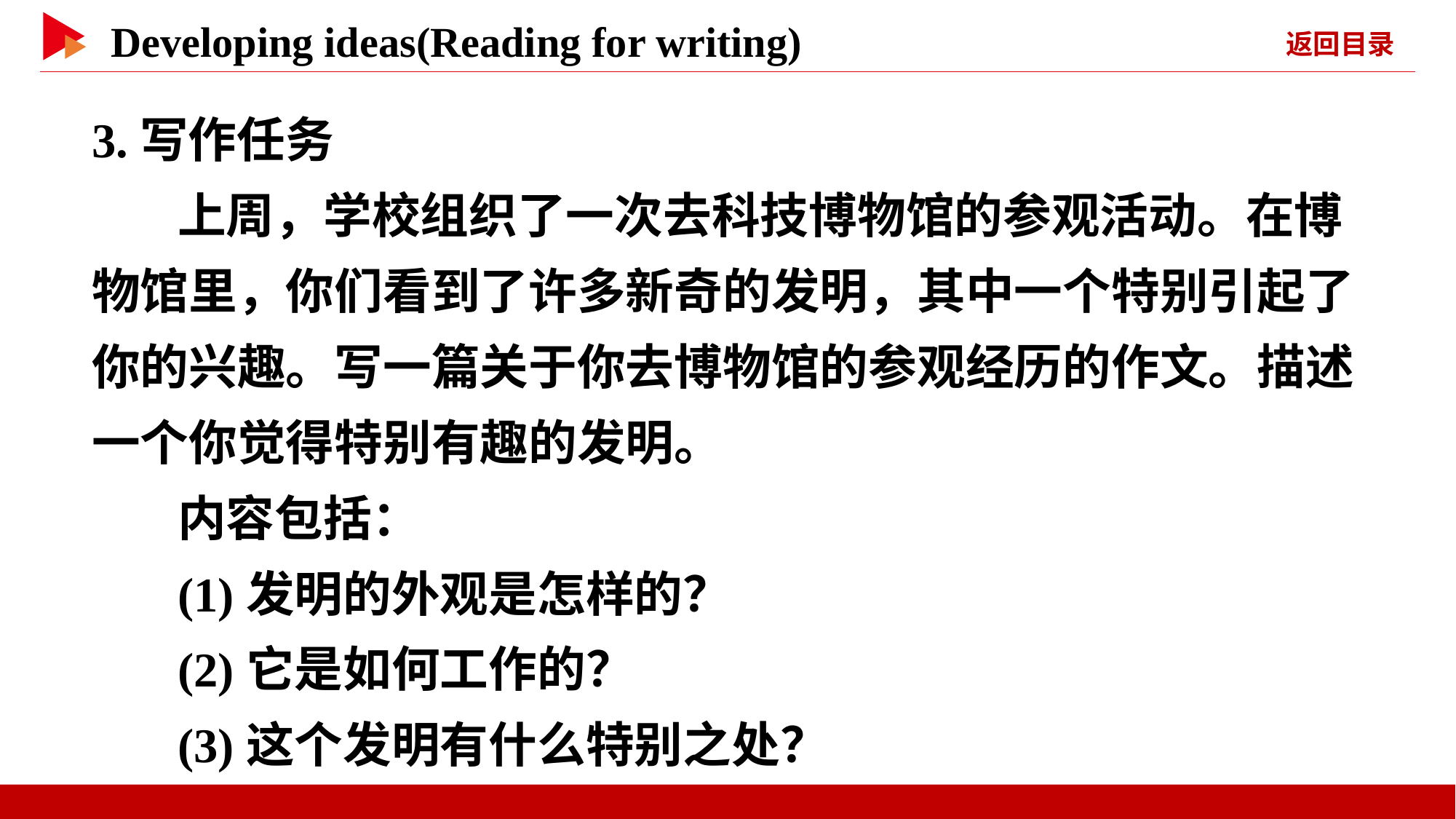

3.写作任务
上周，学校组织了一次去科技博物馆的参观活动。在博物馆里，你们看到了许多新奇的发明，其中一个特别引起了你的兴趣。写一篇关于你去博物馆的参观经历的作文。描述一个你觉得特别有趣的发明。
内容包括：
(1)发明的外观是怎样的？
(2)它是如何工作的？
(3)这个发明有什么特别之处？